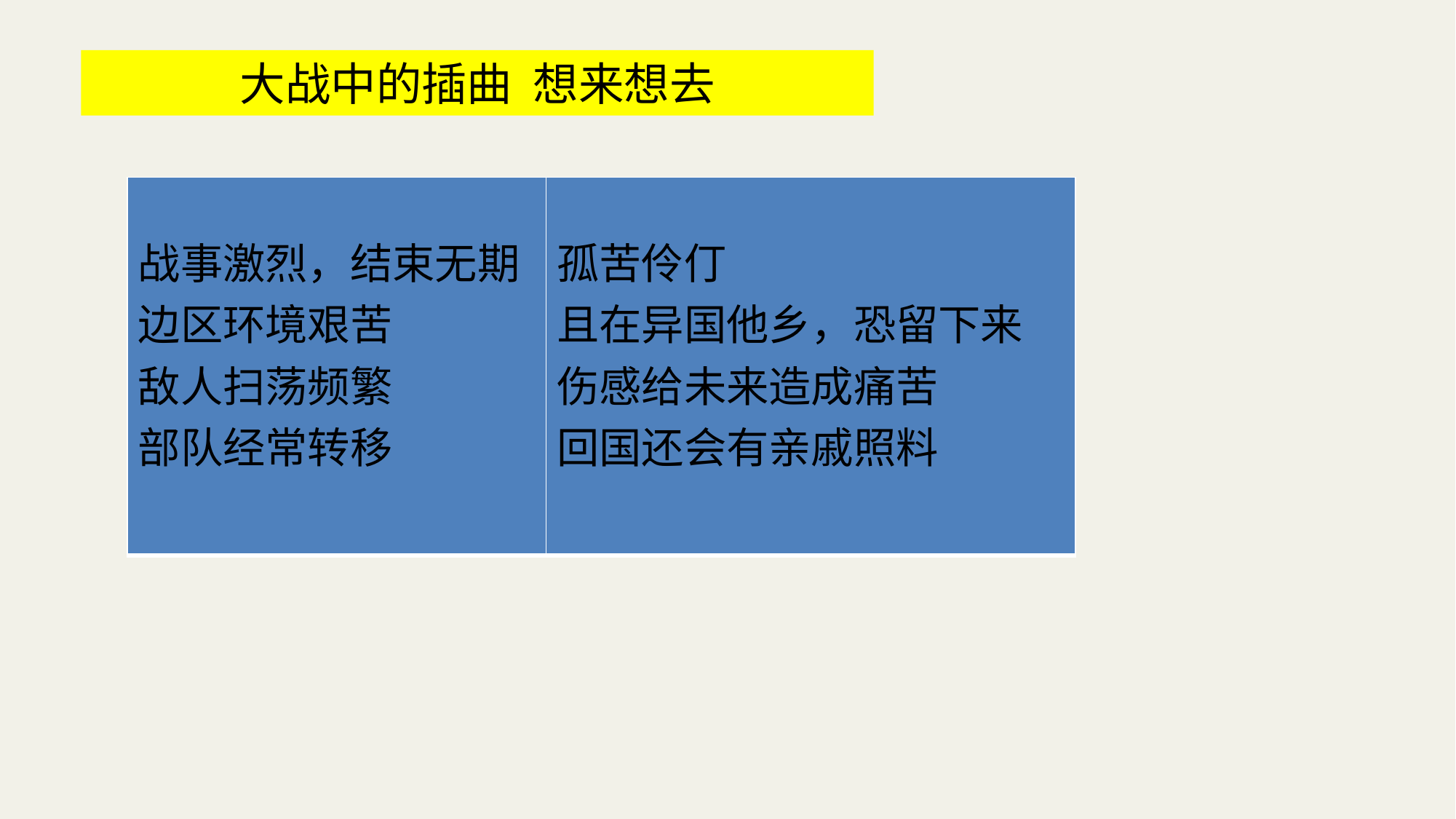

大战中的插曲  想来想去
| 战事激烈，结束无期 边区环境艰苦 敌人扫荡频繁 部队经常转移 | 孤苦伶仃 且在异国他乡，恐留下来伤感给未来造成痛苦 回国还会有亲戚照料 |
| --- | --- |